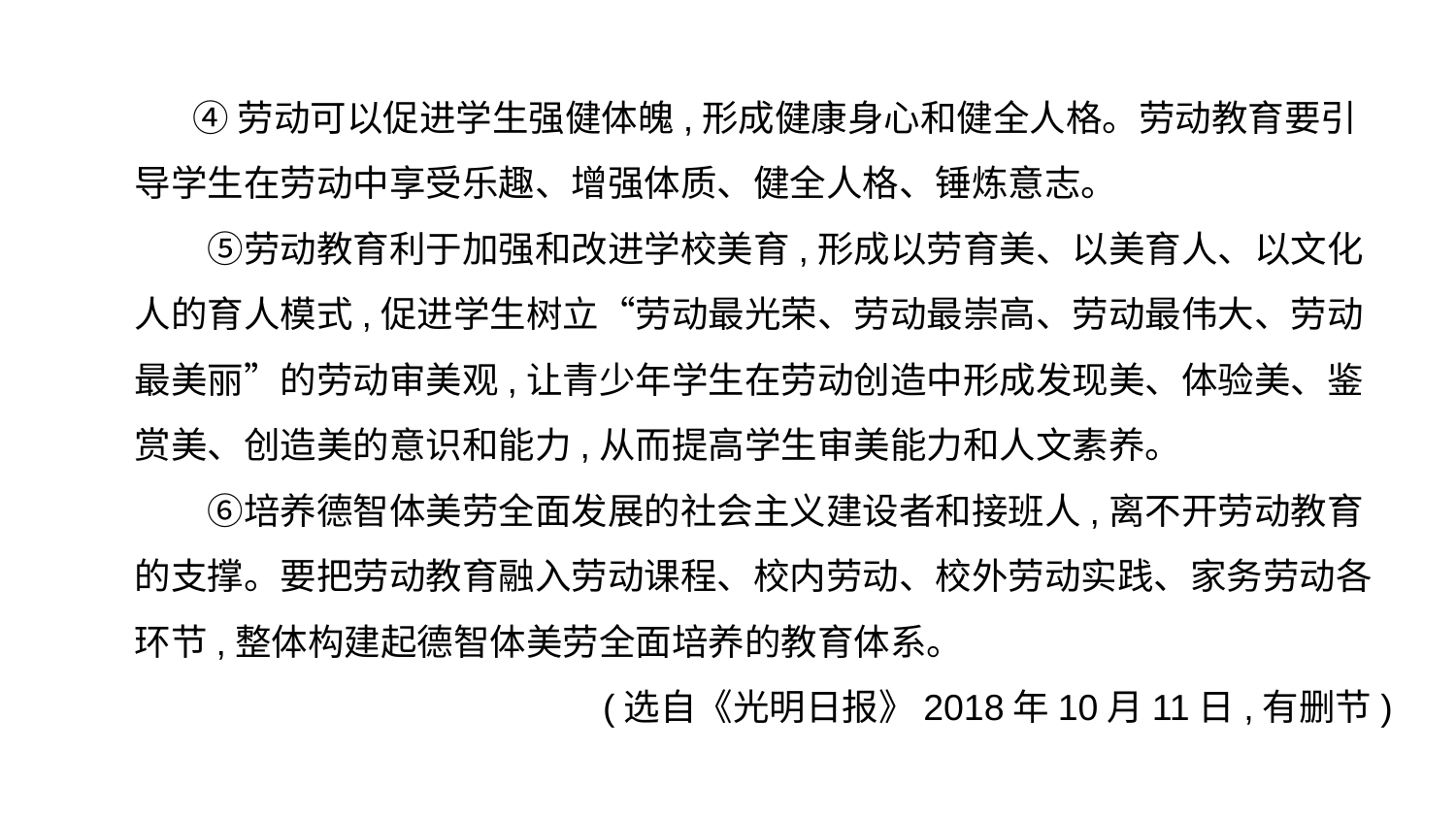

④劳动可以促进学生强健体魄,形成健康身心和健全人格。劳动教育要引导学生在劳动中享受乐趣、增强体质、健全人格、锤炼意志。
　　⑤劳动教育利于加强和改进学校美育,形成以劳育美、以美育人、以文化人的育人模式,促进学生树立“劳动最光荣、劳动最崇高、劳动最伟大、劳动最美丽”的劳动审美观,让青少年学生在劳动创造中形成发现美、体验美、鉴赏美、创造美的意识和能力,从而提高学生审美能力和人文素养。
　　⑥培养德智体美劳全面发展的社会主义建设者和接班人,离不开劳动教育的支撑。要把劳动教育融入劳动课程、校内劳动、校外劳动实践、家务劳动各环节,整体构建起德智体美劳全面培养的教育体系。
(选自《光明日报》2018年10月11日,有删节)